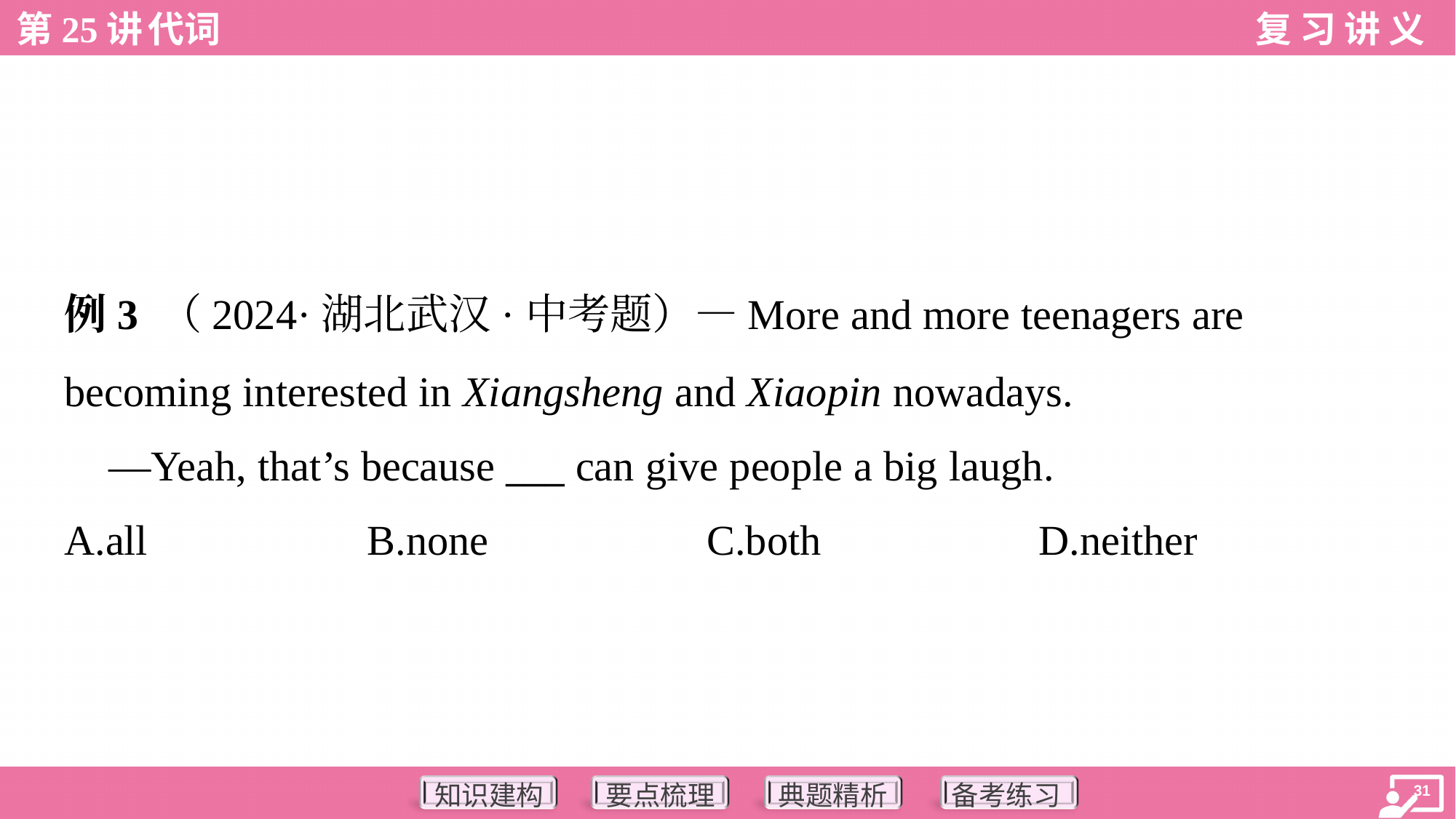

例3 （2024·湖北武汉·中考题）—More and more teenagers are
becoming interested in Xiangsheng and Xiaopin nowadays.
    —Yeah, that’s because ___ can give people a big laugh.
A.all	B.none	C.both	D.neither